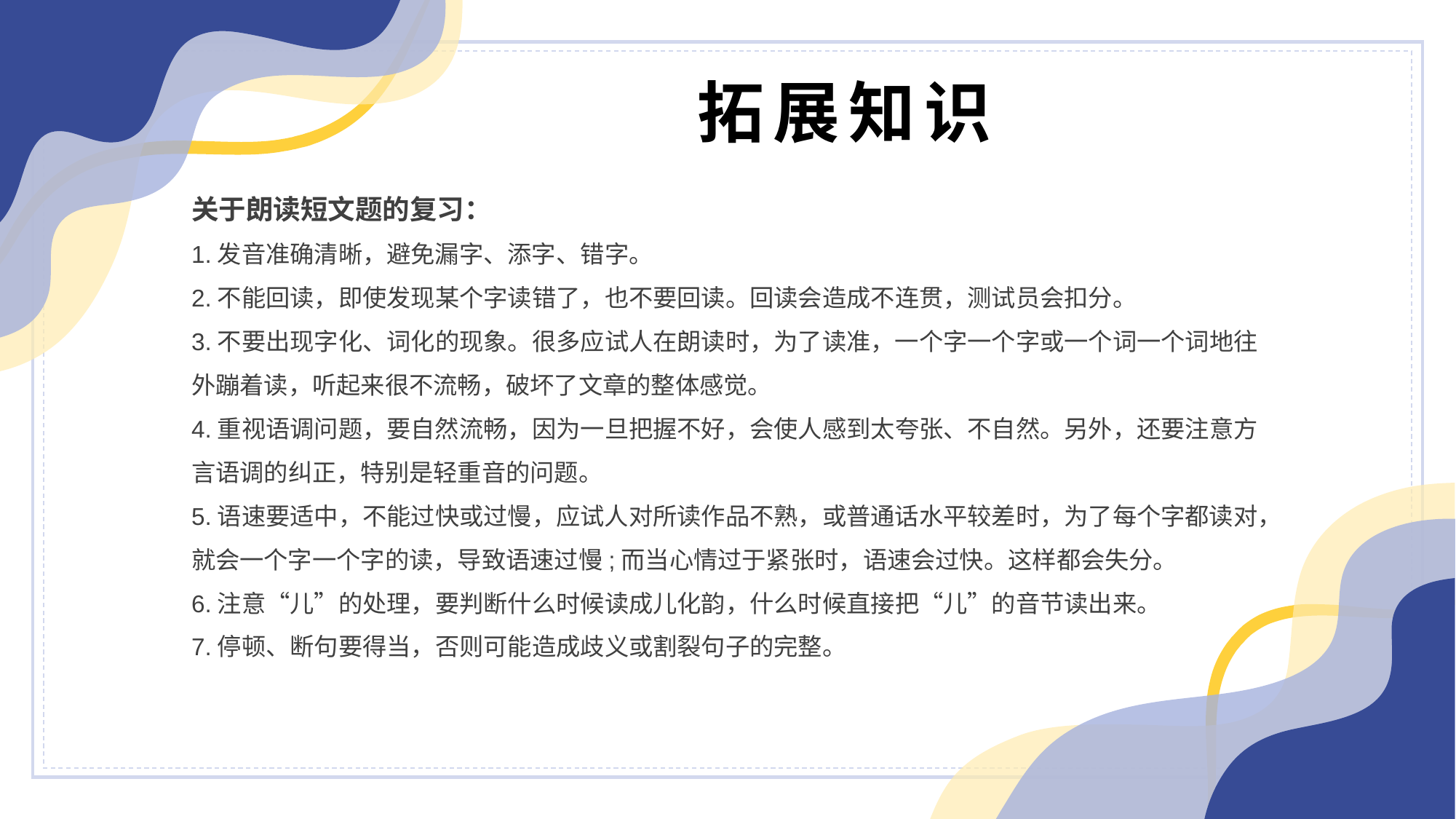

拓展知识
关于朗读短文题的复习：
1.发音准确清晰，避免漏字、添字、错字。
2.不能回读，即使发现某个字读错了，也不要回读。回读会造成不连贯，测试员会扣分。
3.不要出现字化、词化的现象。很多应试人在朗读时，为了读准，一个字一个字或一个词一个词地往外蹦着读，听起来很不流畅，破坏了文章的整体感觉。
4.重视语调问题，要自然流畅，因为一旦把握不好，会使人感到太夸张、不自然。另外，还要注意方言语调的纠正，特别是轻重音的问题。
5.语速要适中，不能过快或过慢，应试人对所读作品不熟，或普通话水平较差时，为了每个字都读对，就会一个字一个字的读，导致语速过慢;而当心情过于紧张时，语速会过快。这样都会失分。
6.注意“儿”的处理，要判断什么时候读成儿化韵，什么时候直接把“儿”的音节读出来。
7.停顿、断句要得当，否则可能造成歧义或割裂句子的完整。